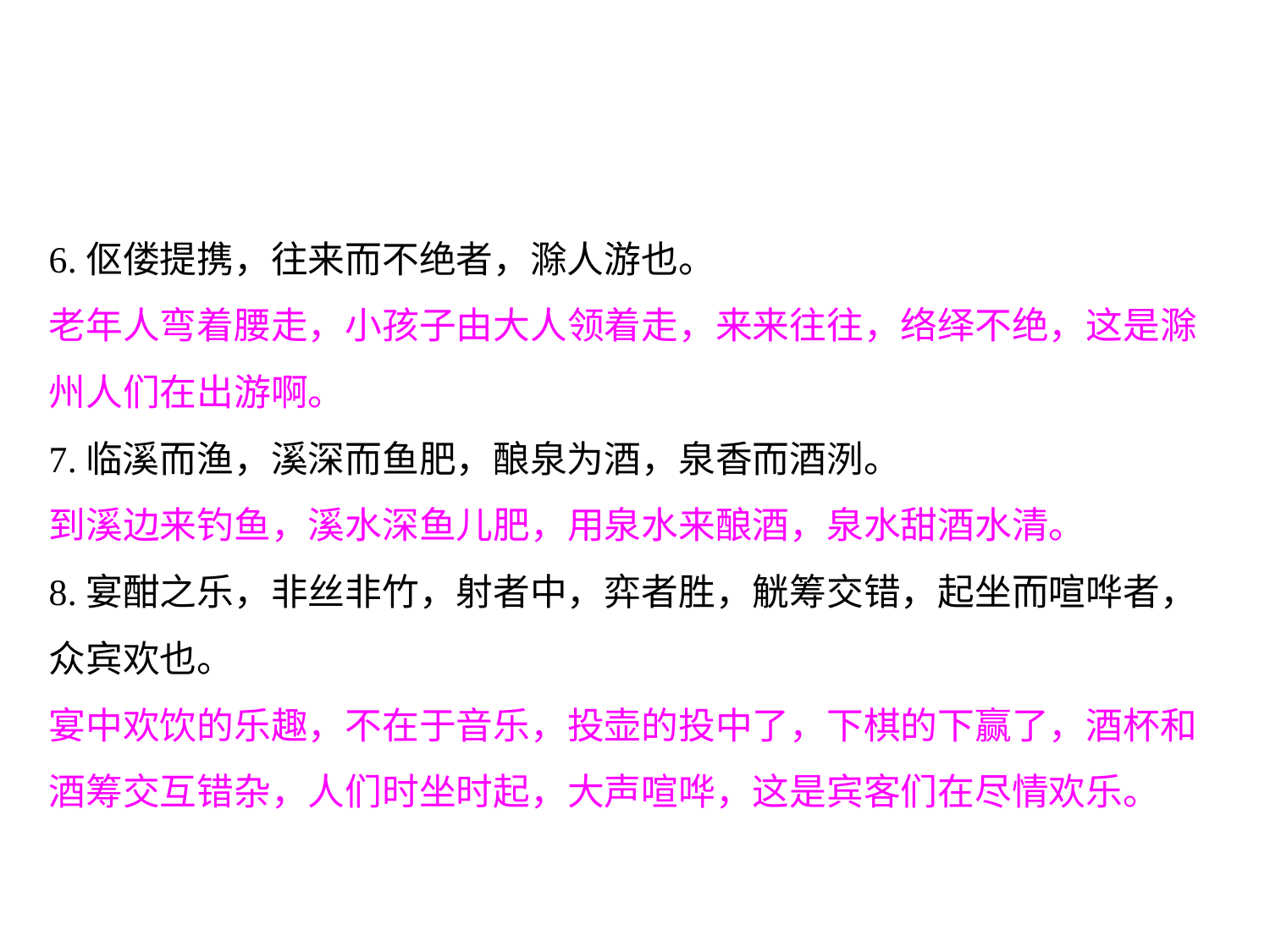

6.伛偻提携，往来而不绝者，滁人游也。
老年人弯着腰走，小孩子由大人领着走，来来往往，络绎不绝，这是滁州人们在出游啊。
7.临溪而渔，溪深而鱼肥，酿泉为酒，泉香而酒洌。
到溪边来钓鱼，溪水深鱼儿肥，用泉水来酿酒，泉水甜酒水清。
8.宴酣之乐，非丝非竹，射者中，弈者胜，觥筹交错，起坐而喧哗者，众宾欢也。
宴中欢饮的乐趣，不在于音乐，投壶的投中了，下棋的下赢了，酒杯和酒筹交互错杂，人们时坐时起，大声喧哗，这是宾客们在尽情欢乐。